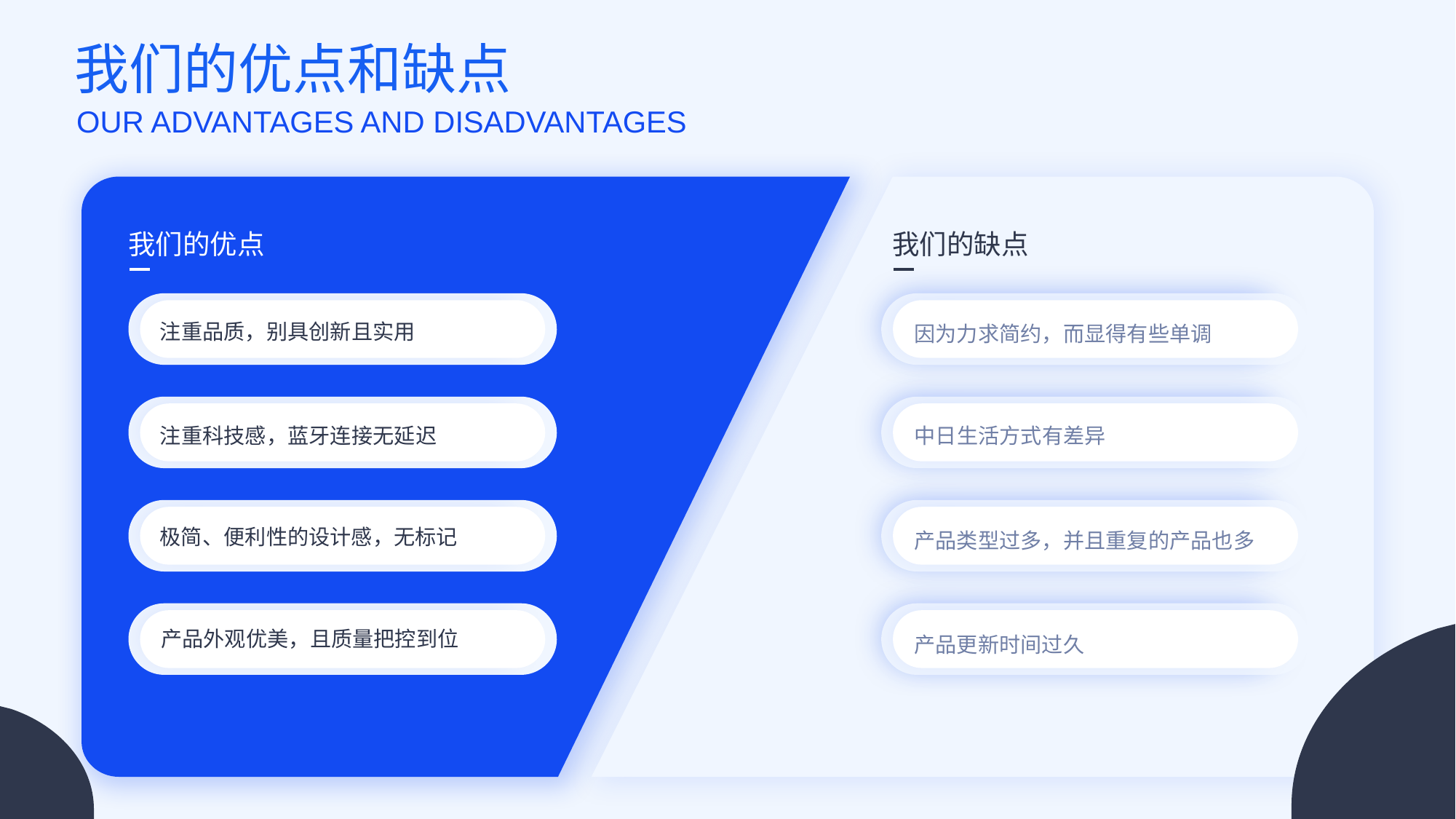

我们的优点和缺点
OUR ADVANTAGES AND DISADVANTAGES

我们的优点
我们的缺点

因为力求简约，而显得有些单调
注重品质，别具创新且实用

中日生活方式有差异
注重科技感，蓝牙连接无延迟

产品类型过多，并且重复的产品也多
极简、便利性的设计感，无标记

产品更新时间过久
产品外观优美，且质量把控到位